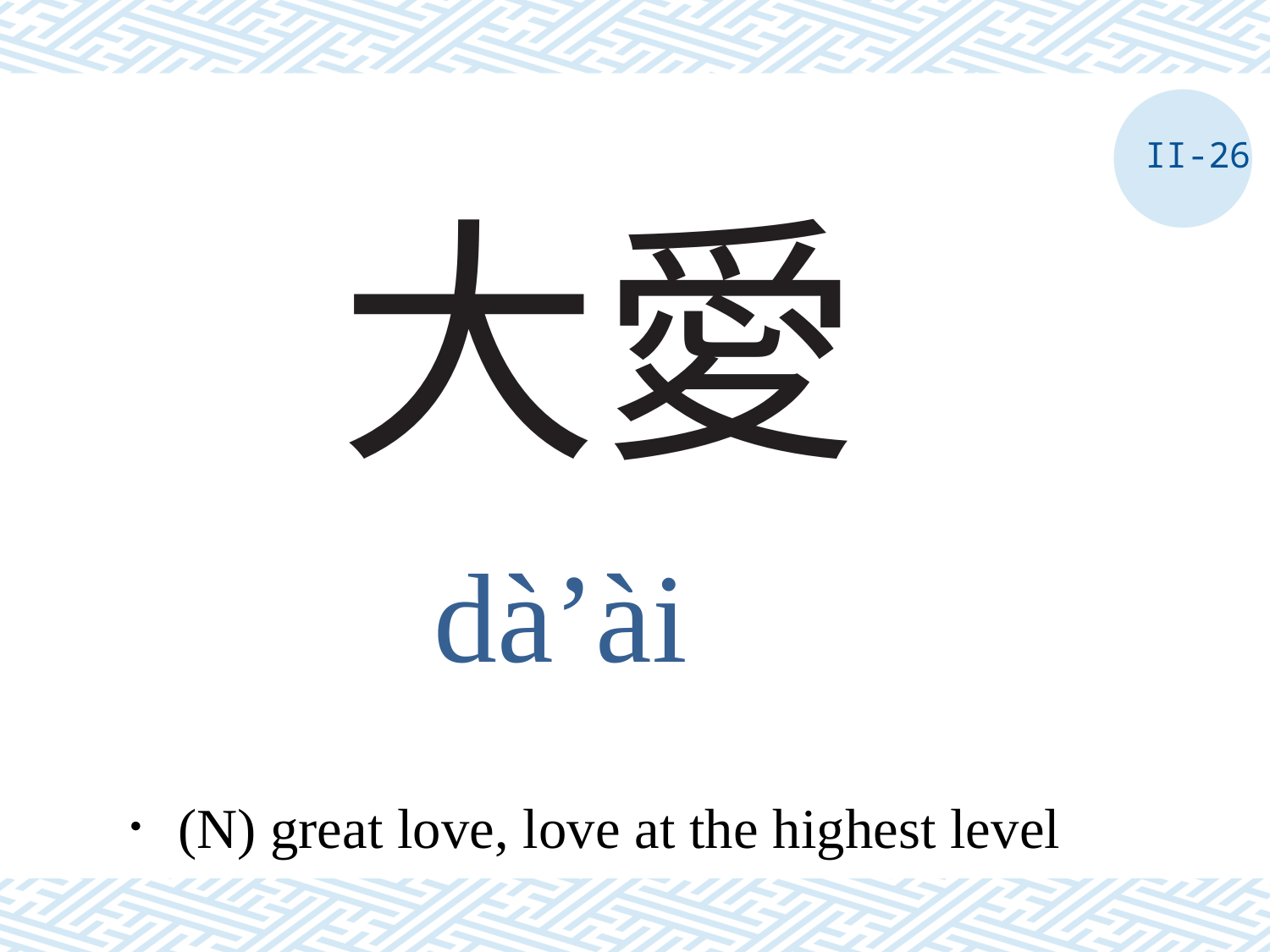

II-26

# 大愛
dà’ài
．(N) great love, love at the highest level